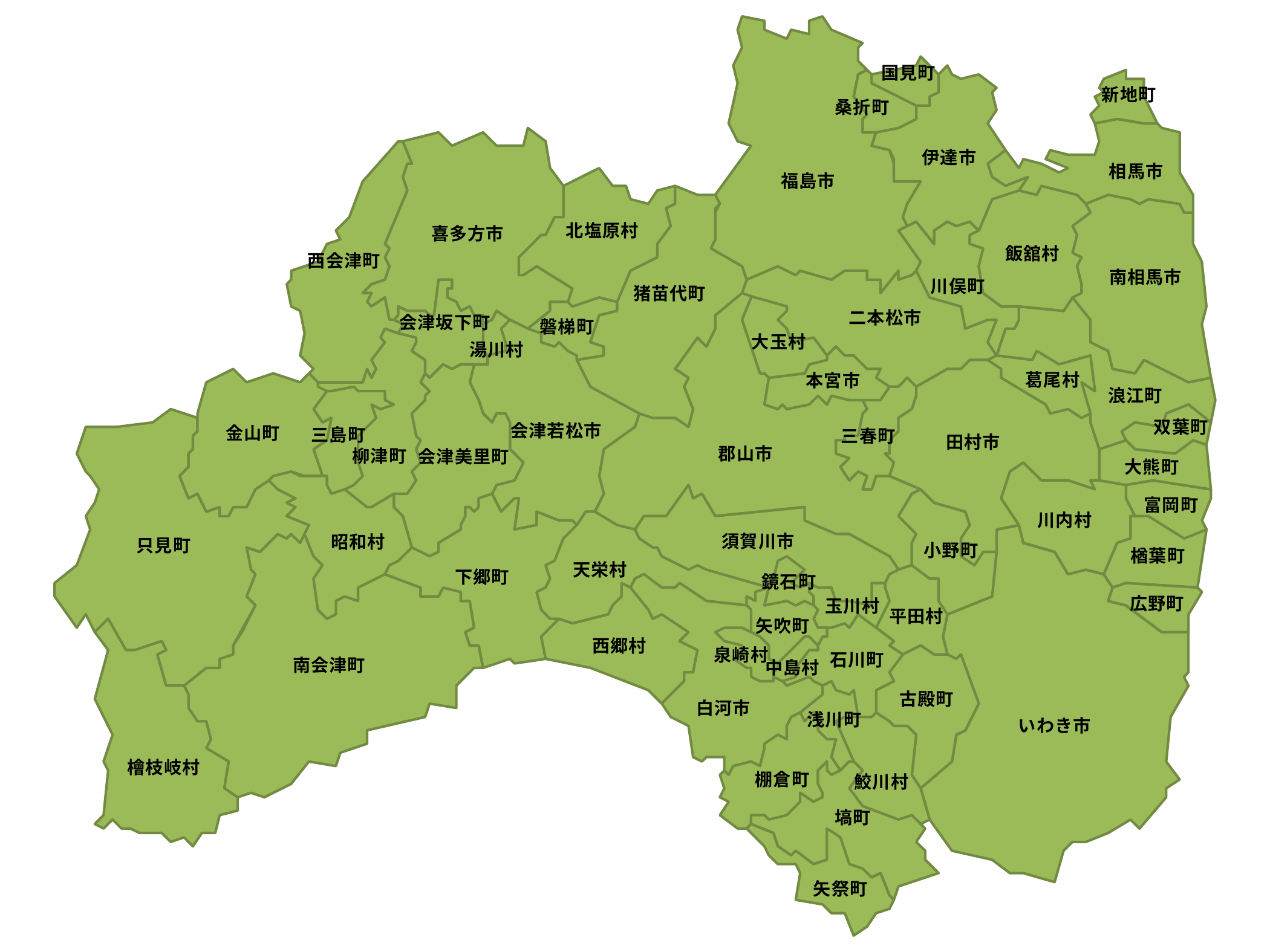

国見町
新地町
桑折町
伊達市
相馬市
福島市
北塩原村
喜多方市
飯舘村
西会津町
南相馬市
川俣町
猪苗代町
二本松市
会津坂下町
磐梯町
大玉村
湯川村
葛尾村
本宮市
浪江町
双葉町
会津若松市
金山町
三島町
三春町
田村市
郡山市
柳津町
会津美里町
大熊町
富岡町
川内村
須賀川市
昭和村
只見町
小野町
楢葉町
天栄村
下郷町
鏡石町
広野町
玉川村
平田村
矢吹町
西郷村
泉崎村
石川町
南会津町
中島村
古殿町
白河市
浅川町
いわき市
檜枝岐村
棚倉町
鮫川村
塙町
矢祭町